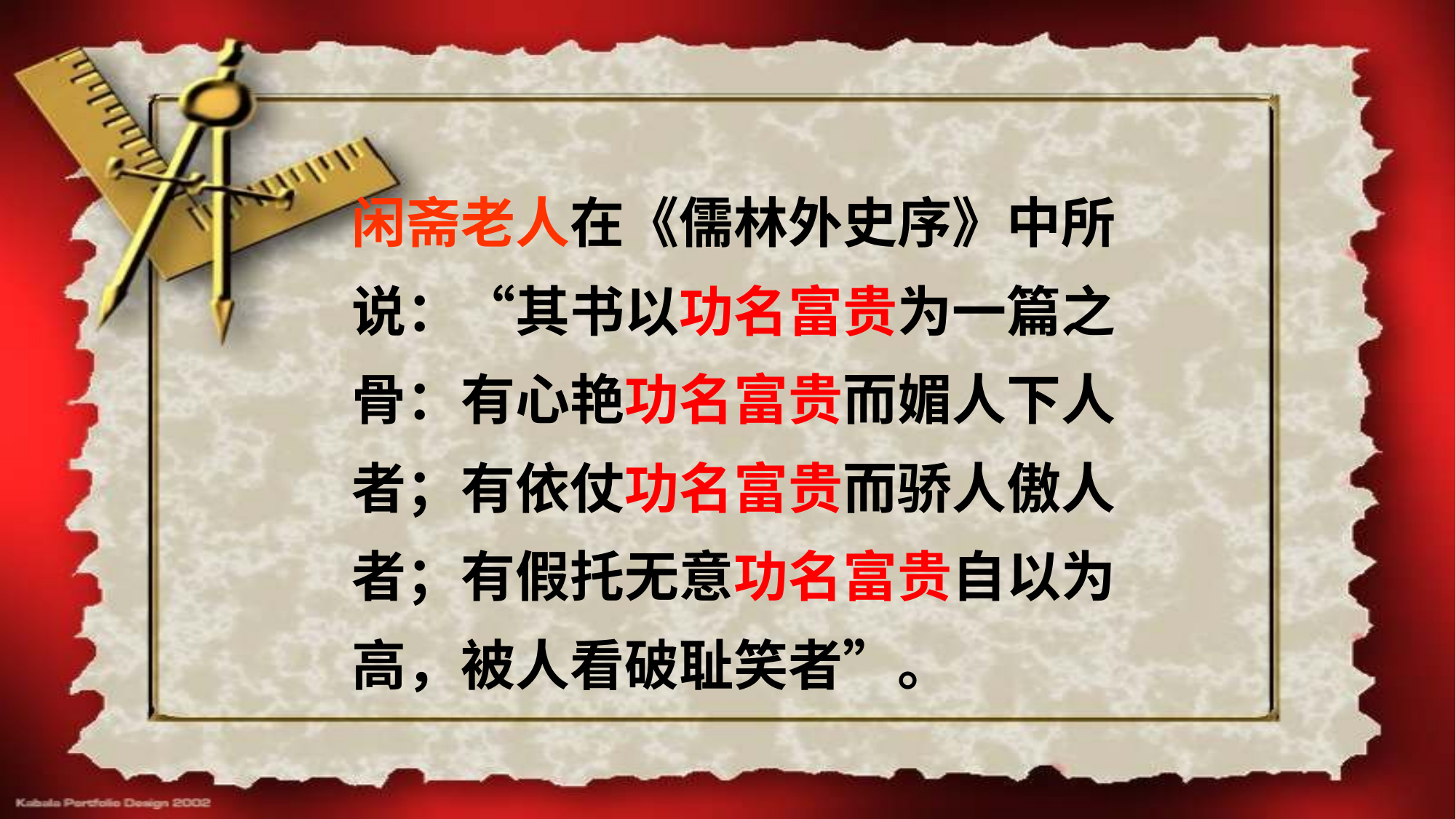

闲斋老人在《儒林外史序》中所说：“其书以功名富贵为一篇之骨：有心艳功名富贵而媚人下人者；有依仗功名富贵而骄人傲人者；有假托无意功名富贵自以为高，被人看破耻笑者”。